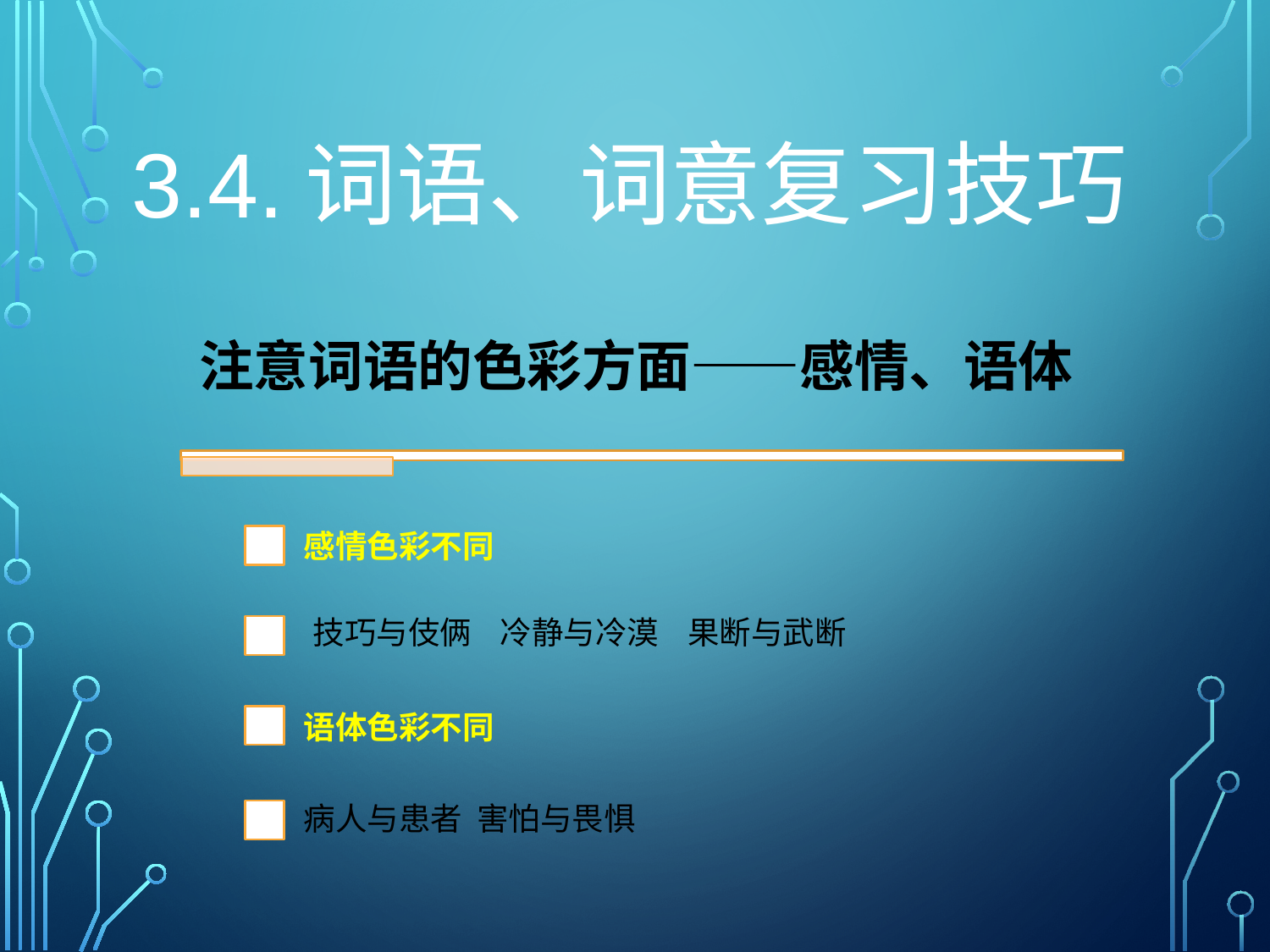

# 3.4.词语、词意复习技巧
注意词语的色彩方面——感情、语体
感情色彩不同
技巧与伎俩    冷静与冷漠    果断与武断
语体色彩不同
病人与患者  害怕与畏惧